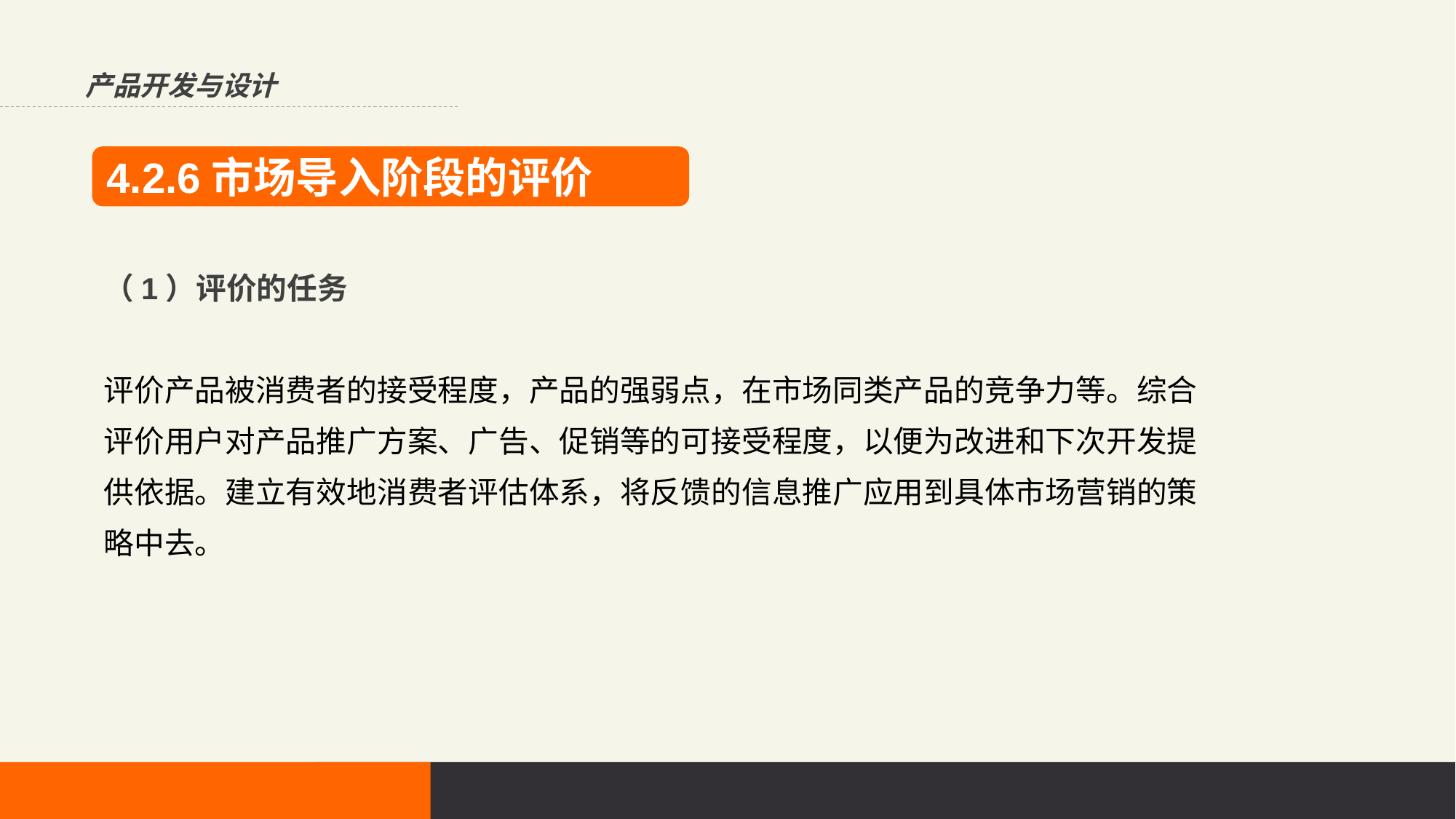

产品开发与设计
4.2.6市场导入阶段的评价
（1）评价的任务
评价产品被消费者的接受程度，产品的强弱点，在市场同类产品的竞争力等。综合评价用户对产品推广方案、广告、促销等的可接受程度，以便为改进和下次开发提供依据。建立有效地消费者评估体系，将反馈的信息推广应用到具体市场营销的策略中去。